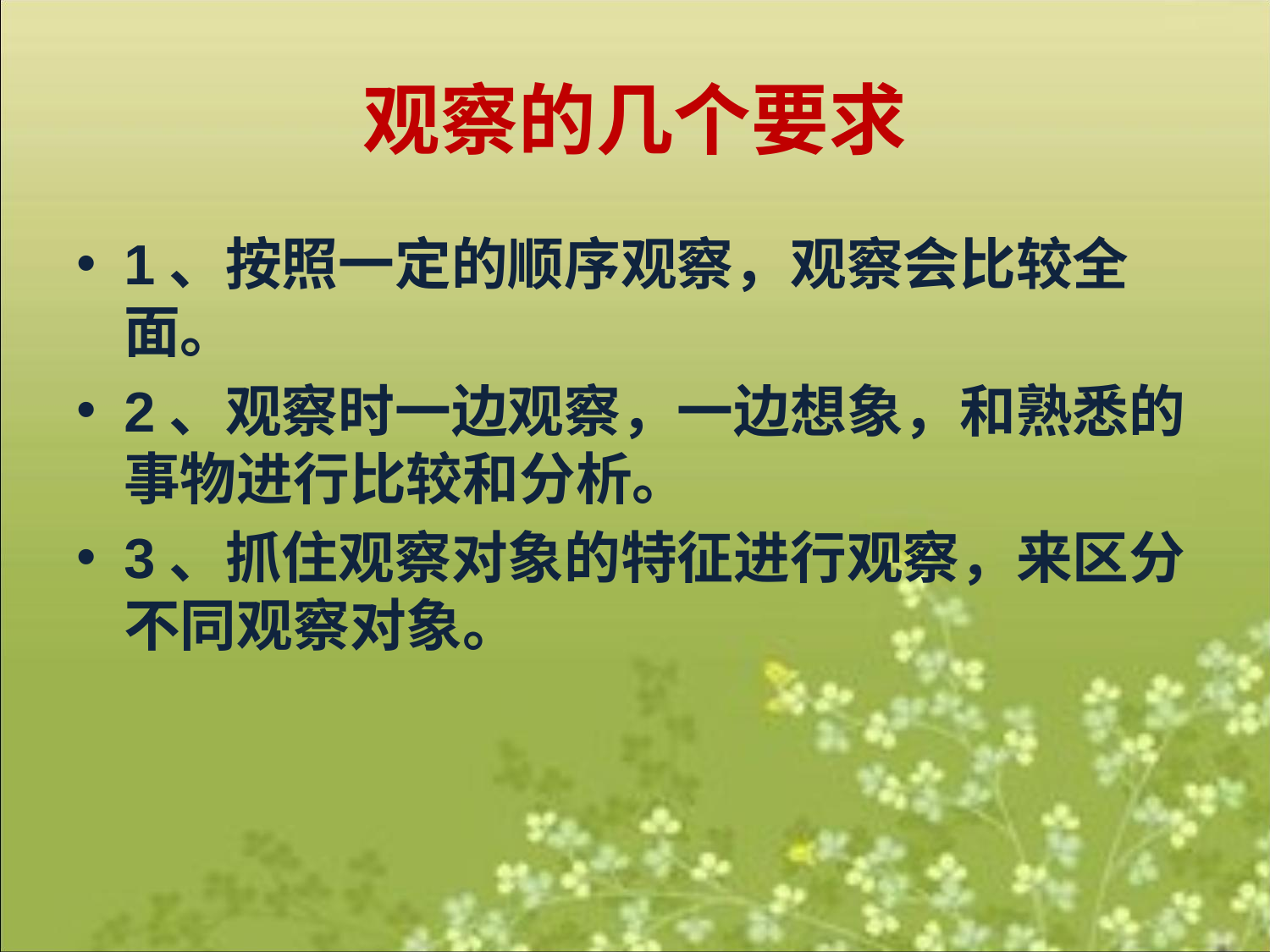

# 观察的几个要求
1、按照一定的顺序观察，观察会比较全面。
2、观察时一边观察，一边想象，和熟悉的事物进行比较和分析。
3、抓住观察对象的特征进行观察，来区分不同观察对象。